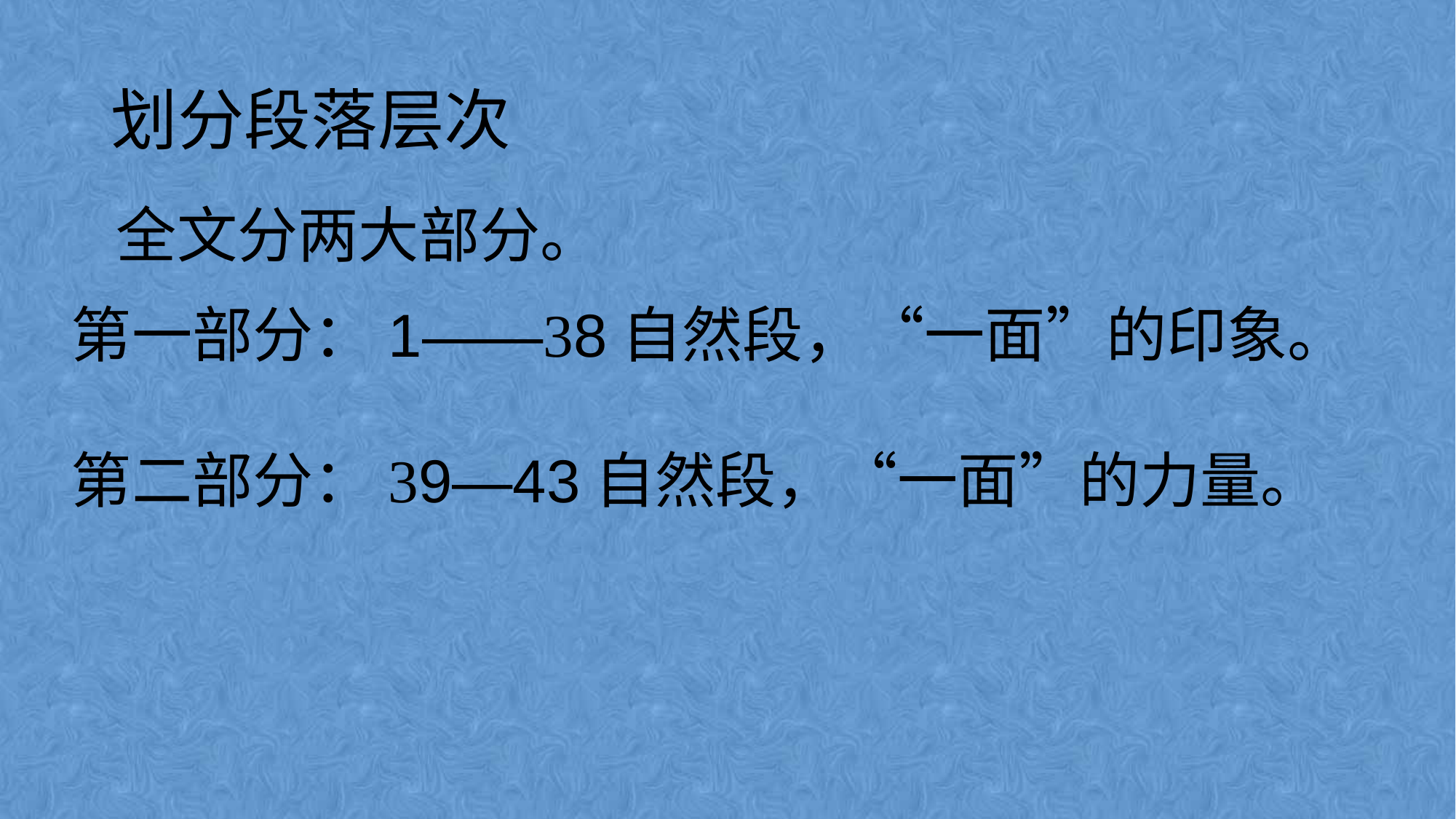

# 划分段落层次
全文分两大部分。
第一部分：1——38自然段，“一面”的印象。

第二部分：39—43自然段，“一面”的力量。